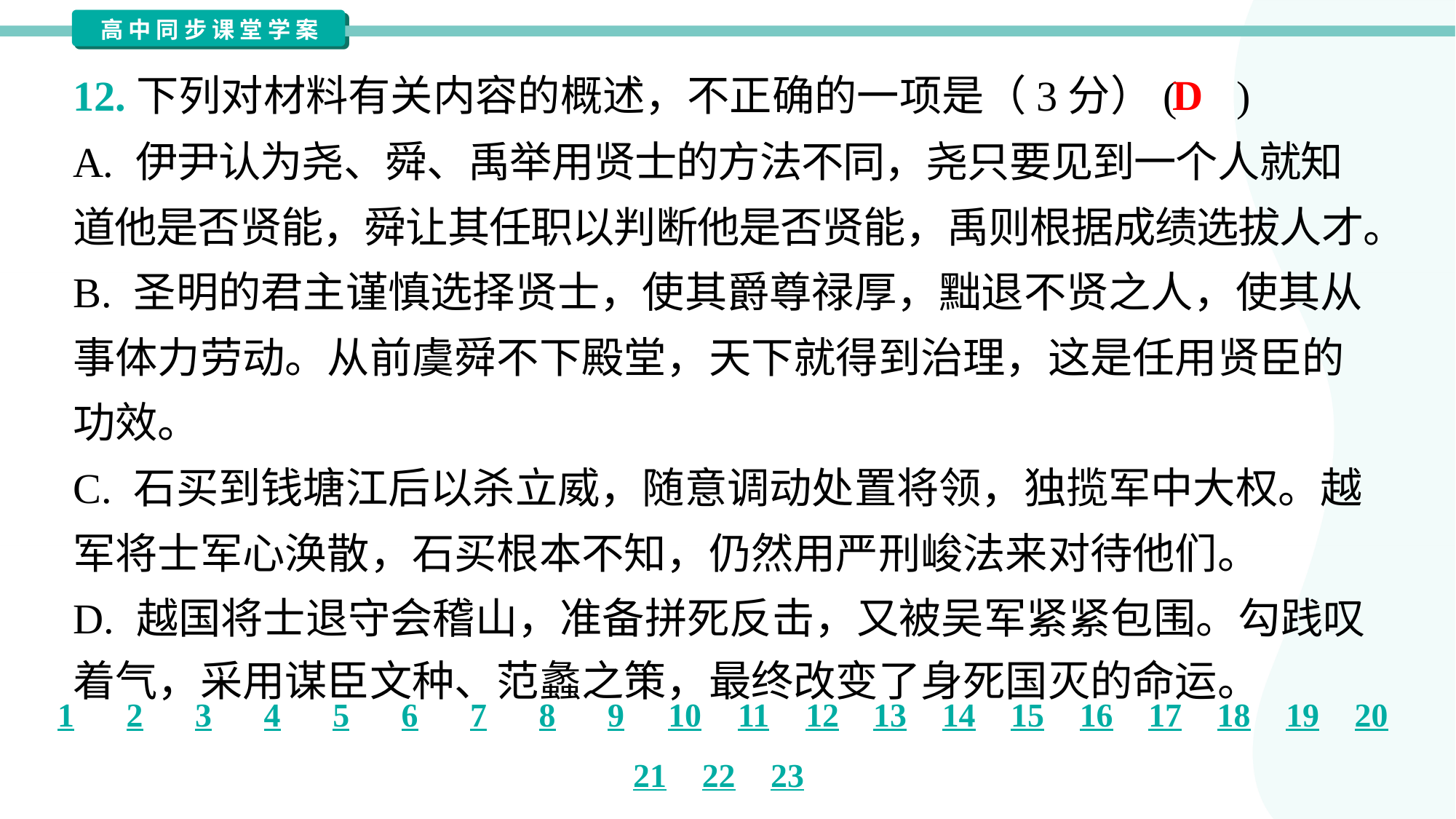

D
12.下列对材料有关内容的概述，不正确的一项是（3分）(     )
A. 伊尹认为尧、舜、禹举用贤士的方法不同，尧只要见到一个人就知
道他是否贤能，舜让其任职以判断他是否贤能，禹则根据成绩选拔人才。
B. 圣明的君主谨慎选择贤士，使其爵尊禄厚，黜退不贤之人，使其从
事体力劳动。从前虞舜不下殿堂，天下就得到治理，这是任用贤臣的
功效。
C. 石买到钱塘江后以杀立威，随意调动处置将领，独揽军中大权。越
军将士军心涣散，石买根本不知，仍然用严刑峻法来对待他们。
D. 越国将士退守会稽山，准备拼死反击，又被吴军紧紧包围。勾践叹
着气，采用谋臣文种、范蠡之策，最终改变了身死国灭的命运。